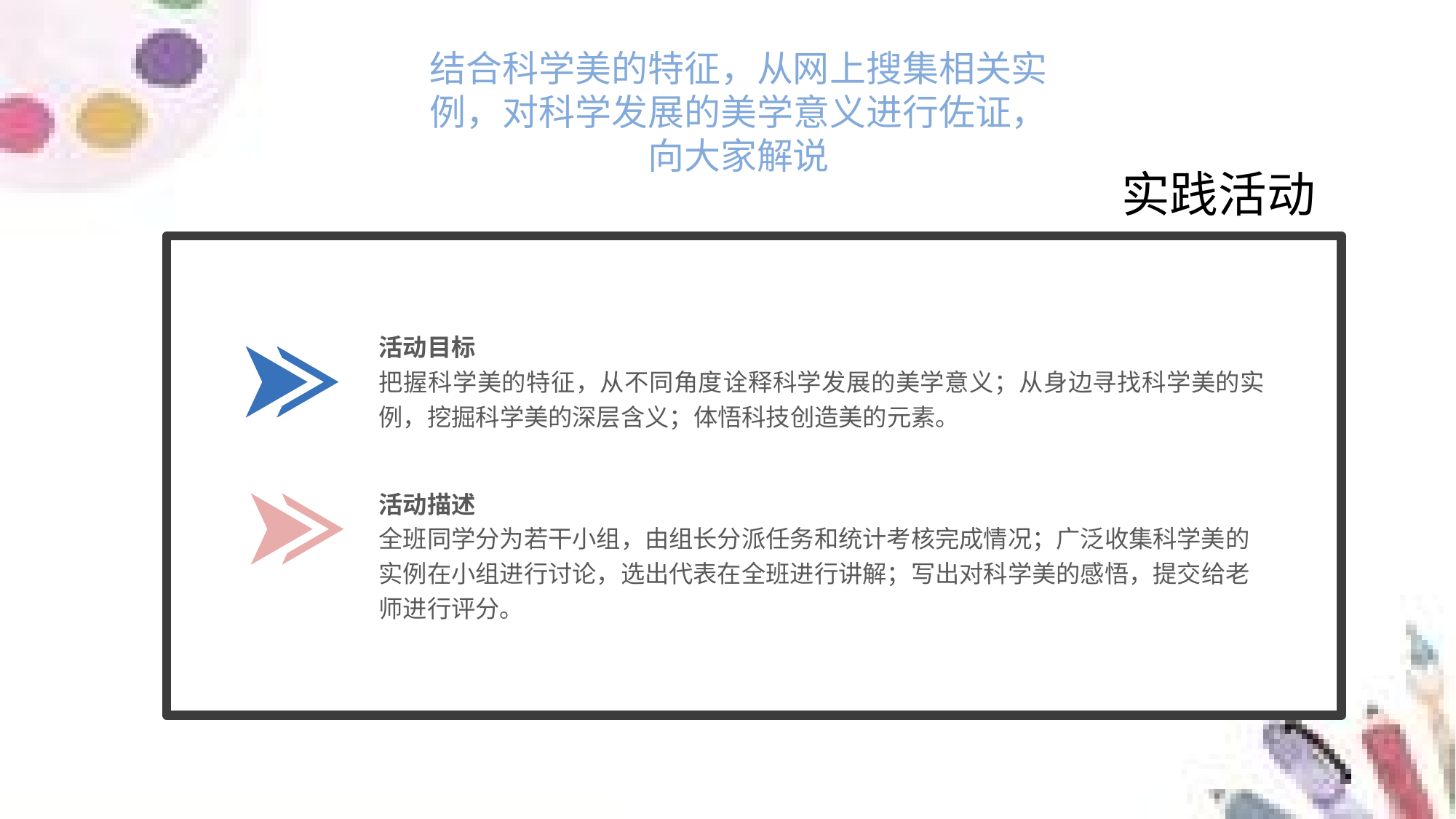

结合科学美的特征，从网上搜集相关实例，对科学发展的美学意义进行佐证，向大家解说
实践活动

活动目标
把握科学美的特征，从不同角度诠释科学发展的美学意义；从身边寻找科学美的实例，挖掘科学美的深层含义；体悟科技创造美的元素。

活动描述
全班同学分为若干小组，由组长分派任务和统计考核完成情况；广泛收集科学美的实例在小组进行讨论，选出代表在全班进行讲解；写出对科学美的感悟，提交给老师进行评分。